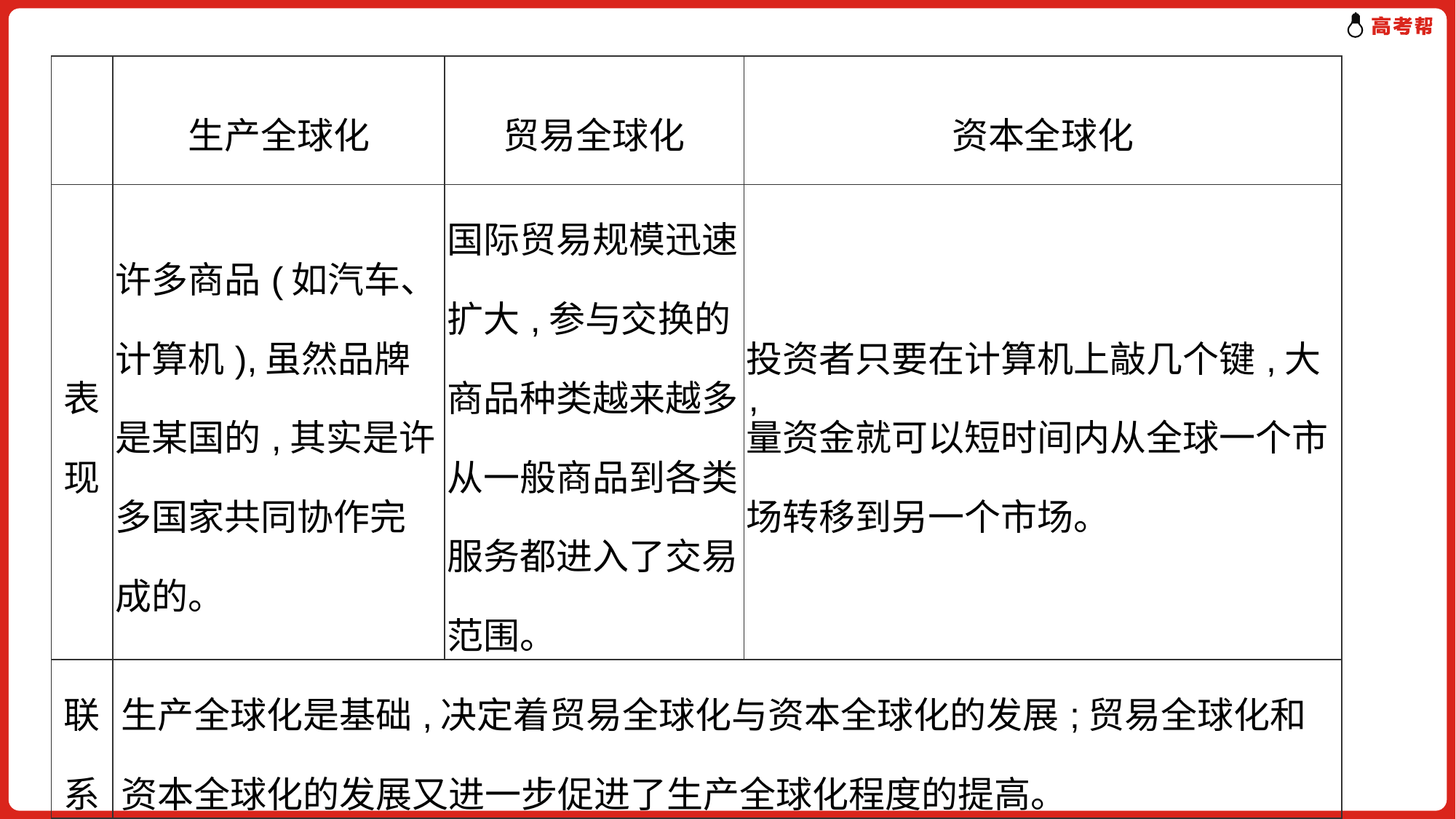

|  | 生产全球化 | 贸易全球化 | 资本全球化 |
| --- | --- | --- | --- |
| 表现 | 许多商品(如汽车、计算机),虽然品牌是某国的,其实是许多国家共同协作完成的。 | 国际贸易规模迅速扩大,参与交换的商品种类越来越多,从一般商品到各类服务都进入了交易范围。 | 投资者只要在计算机上敲几个键,大量资金就可以短时间内从全球一个市场转移到另一个市场。 |
| 联系 | 生产全球化是基础,决定着贸易全球化与资本全球化的发展;贸易全球化和资本全球化的发展又进一步促进了生产全球化程度的提高。 |  |  |